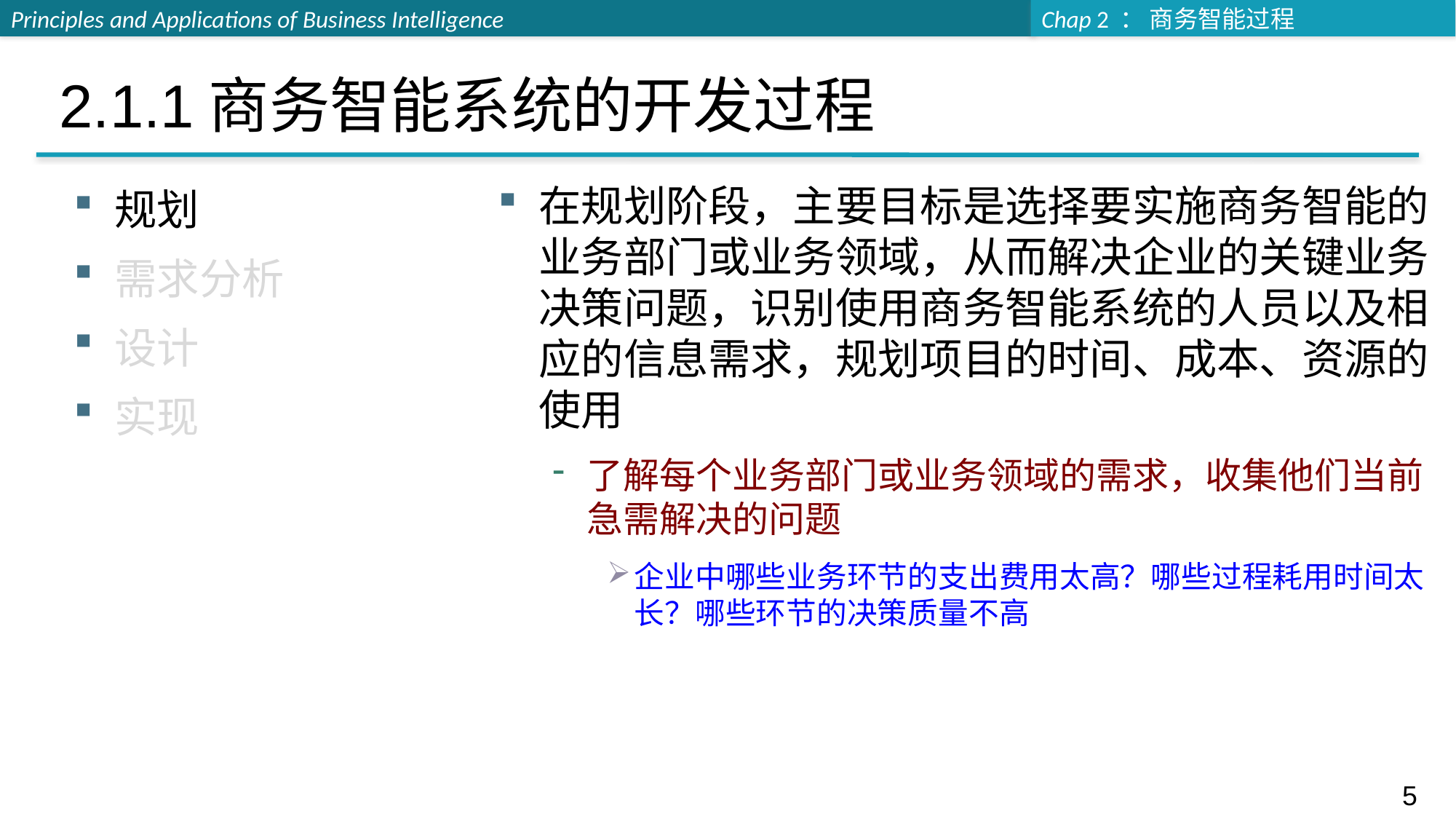

# 2.1.1商务智能系统的开发过程
在规划阶段，主要目标是选择要实施商务智能的业务部门或业务领域，从而解决企业的关键业务决策问题，识别使用商务智能系统的人员以及相应的信息需求，规划项目的时间、成本、资源的使用
了解每个业务部门或业务领域的需求，收集他们当前急需解决的问题
企业中哪些业务环节的支出费用太高？哪些过程耗用时间太长？哪些环节的决策质量不高
规划
需求分析
设计
实现